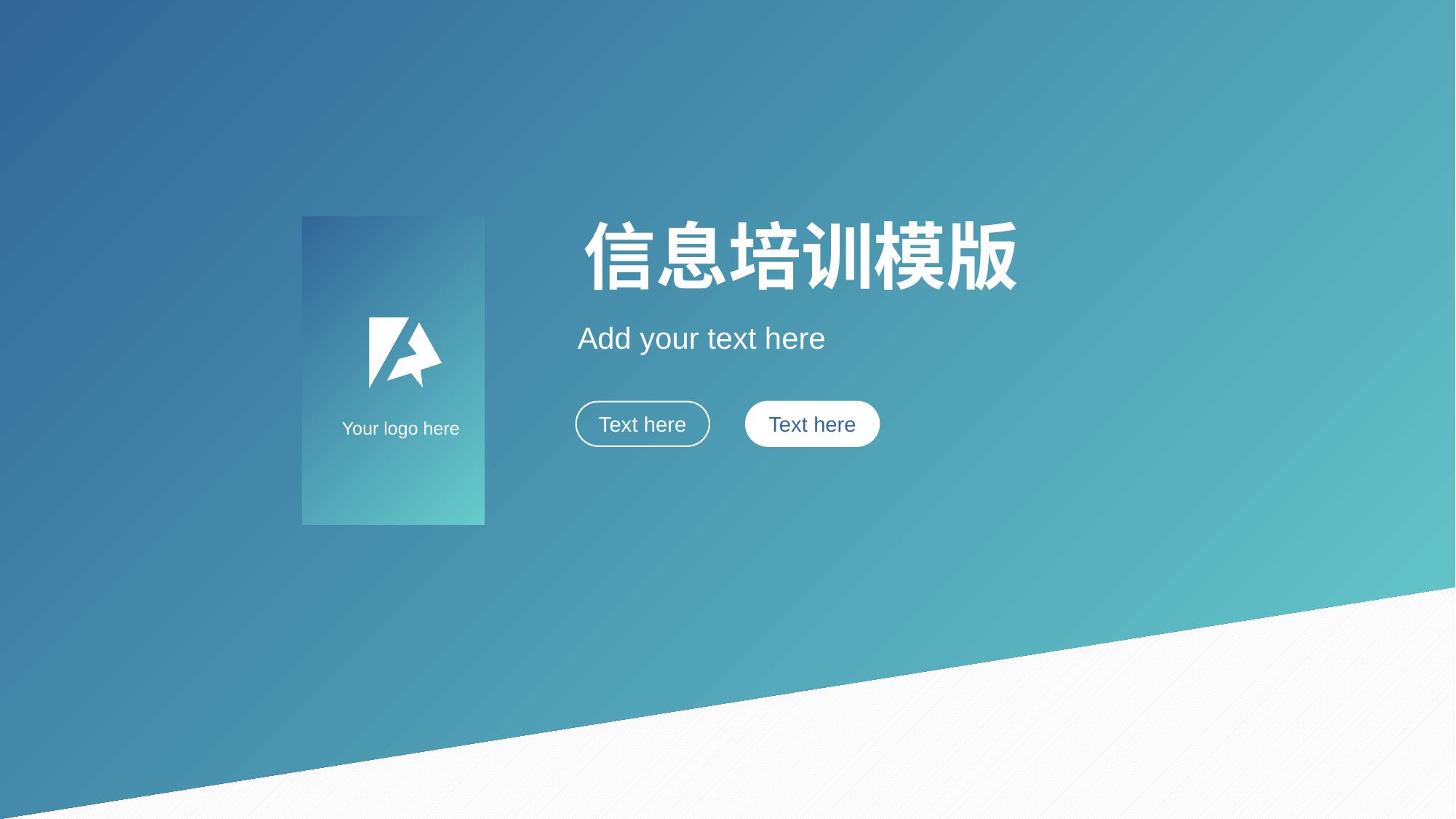

信息培训模版

Add your text here

Text here
Text here
Your logo here